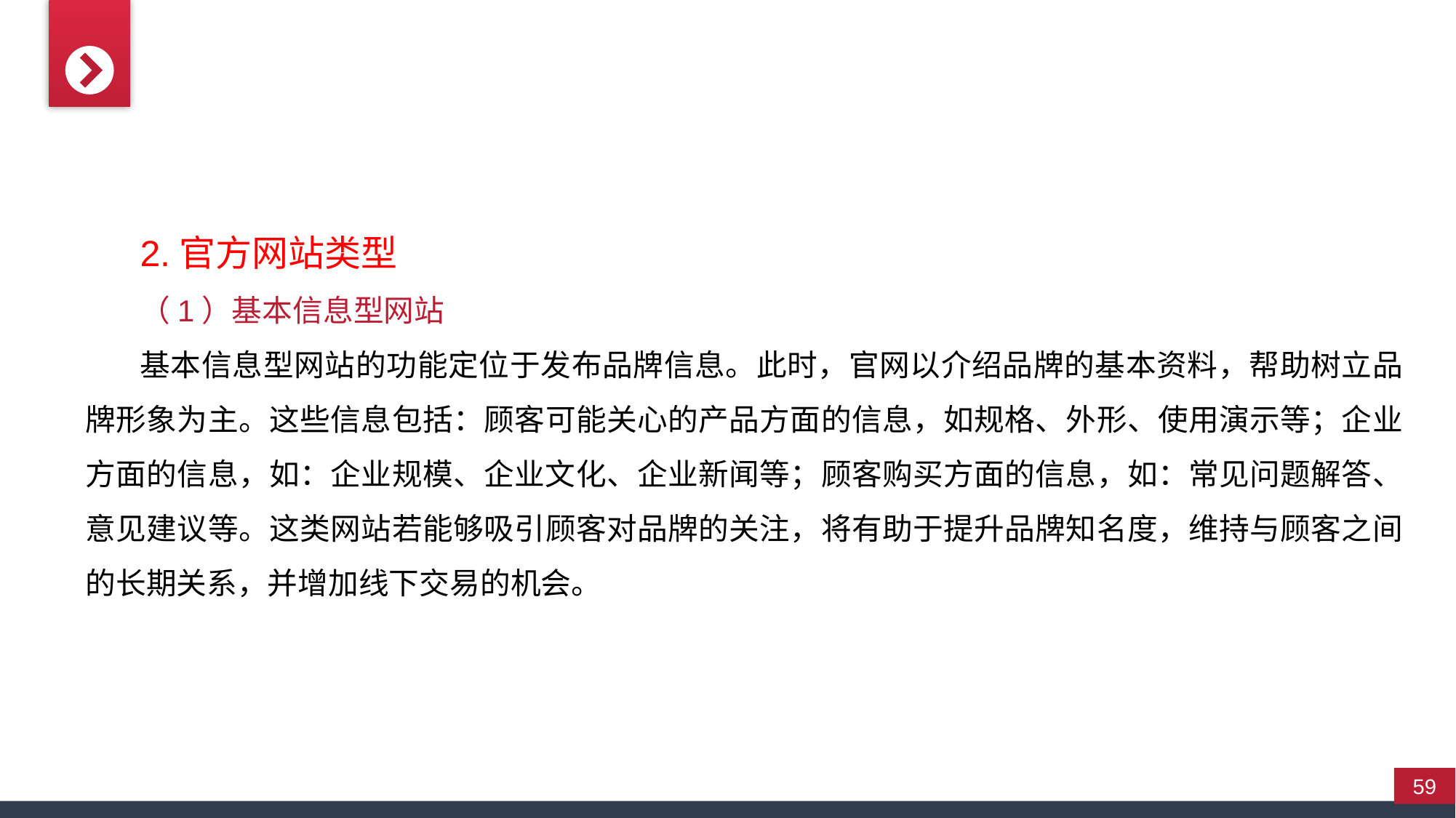

2.官方网站类型
（1）基本信息型网站
基本信息型网站的功能定位于发布品牌信息。此时，官网以介绍品牌的基本资料，帮助树立品牌形象为主。这些信息包括：顾客可能关心的产品方面的信息，如规格、外形、使用演示等；企业方面的信息，如：企业规模、企业文化、企业新闻等；顾客购买方面的信息，如：常见问题解答、意见建议等。这类网站若能够吸引顾客对品牌的关注，将有助于提升品牌知名度，维持与顾客之间的长期关系，并增加线下交易的机会。